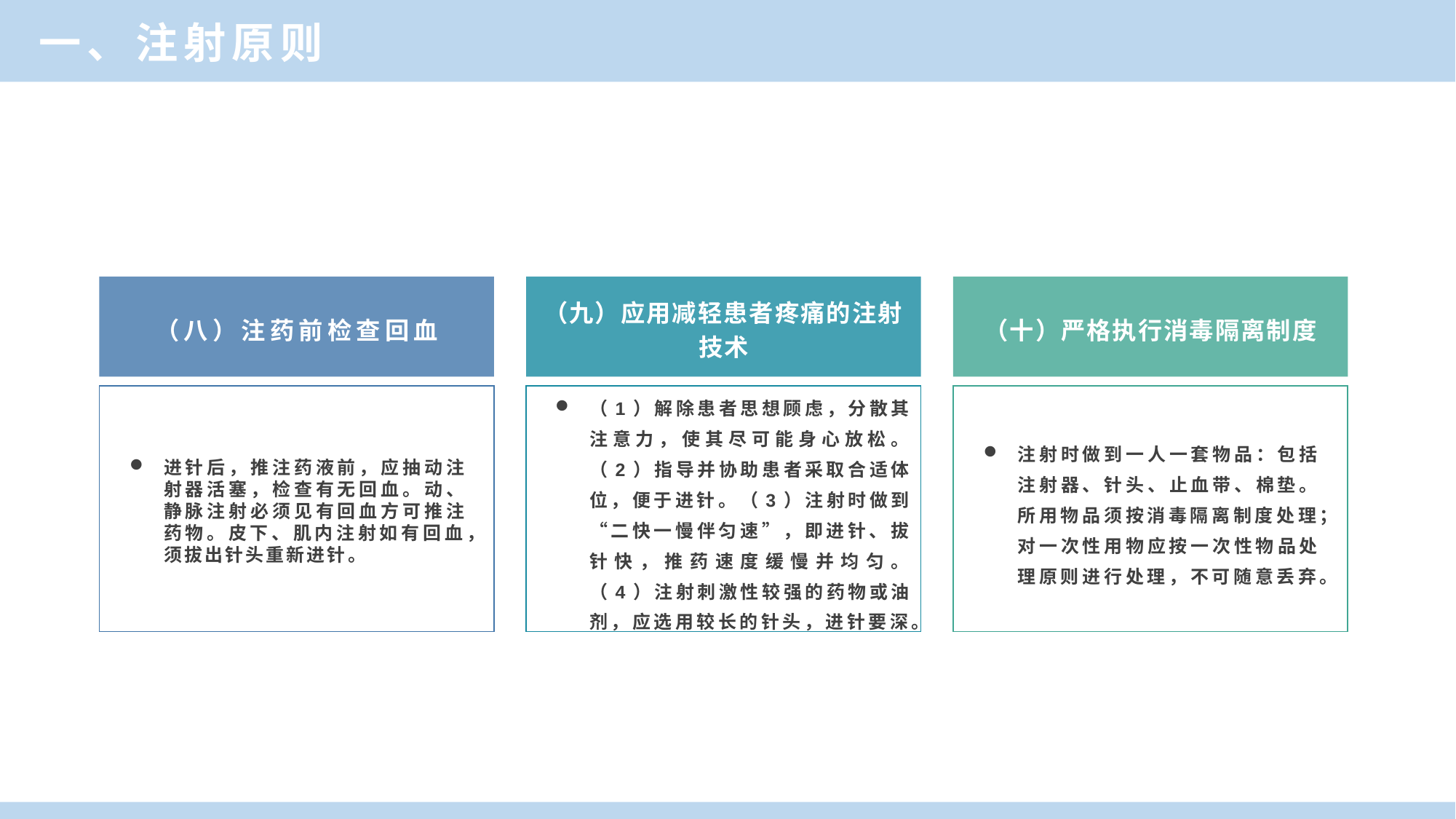

一、注射原则

（九）应用减轻患者疼痛的注射技术
（十）严格执行消毒隔离制度
（八）注药前检查回血

进针后，推注药液前，应抽动注射器活塞，检查有无回血。动、静脉注射必须见有回血方可推注药物。皮下、肌内注射如有回血，须拔出针头重新进针。
注射时做到一人一套物品：包括注射器、针头、止血带、棉垫。所用物品须按消毒隔离制度处理；对一次性用物应按一次性物品处理原则进行处理，不可随意丢弃。
（1）解除患者思想顾虑，分散其注意力，使其尽可能身心放松。（2）指导并协助患者采取合适体位，便于进针。（3）注射时做到“二快一慢伴匀速”，即进针、拔针快，推药速度缓慢并均匀。（4）注射刺激性较强的药物或油剂，应选用较长的针头，进针要深。